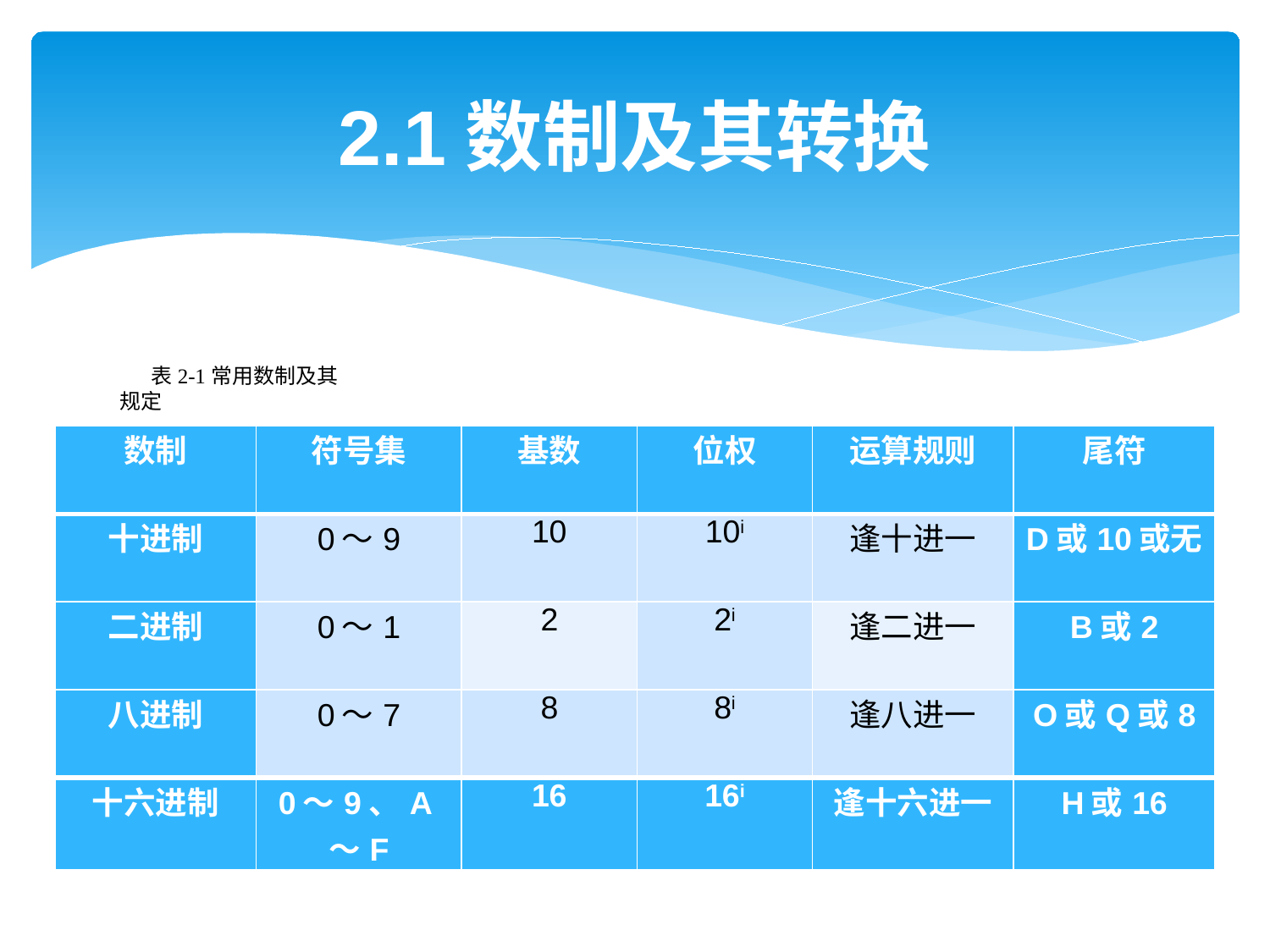

# 2.1数制及其转换
表2-1常用数制及其规定
| 数制 | 符号集 | 基数 | 位权 | 运算规则 | 尾符 |
| --- | --- | --- | --- | --- | --- |
| 十进制 | 0～9 | 10 | 10i | 逢十进一 | D或10或无 |
| 二进制 | 0～1 | 2 | 2i | 逢二进一 | B或2 |
| 八进制 | 0～7 | 8 | 8i | 逢八进一 | O或Q或8 |
| 十六进制 | 0～9、A～F | 16 | 16i | 逢十六进一 | H或16 |